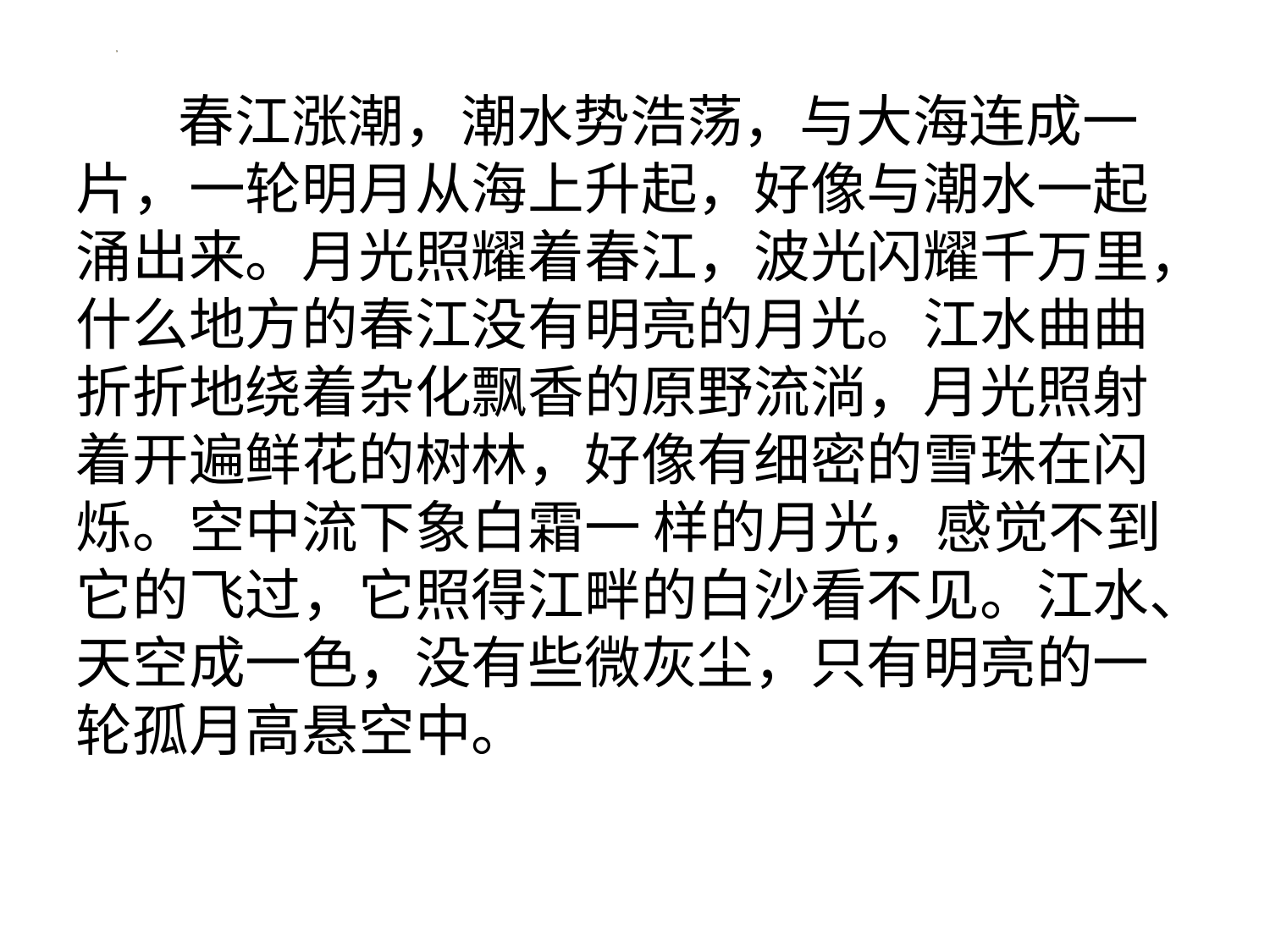

春江涨潮，潮水势浩荡，与大海连成一片，一轮明月从海上升起，好像与潮水一起涌出来。月光照耀着春江，波光闪耀千万里，什么地方的春江没有明亮的月光。江水曲曲折折地绕着杂化飘香的原野流淌，月光照射着开遍鲜花的树林，好像有细密的雪珠在闪烁。空中流下象白霜一 样的月光，感觉不到它的飞过，它照得江畔的白沙看不见。江水、天空成一色，没有些微灰尘，只有明亮的一轮孤月高悬空中。